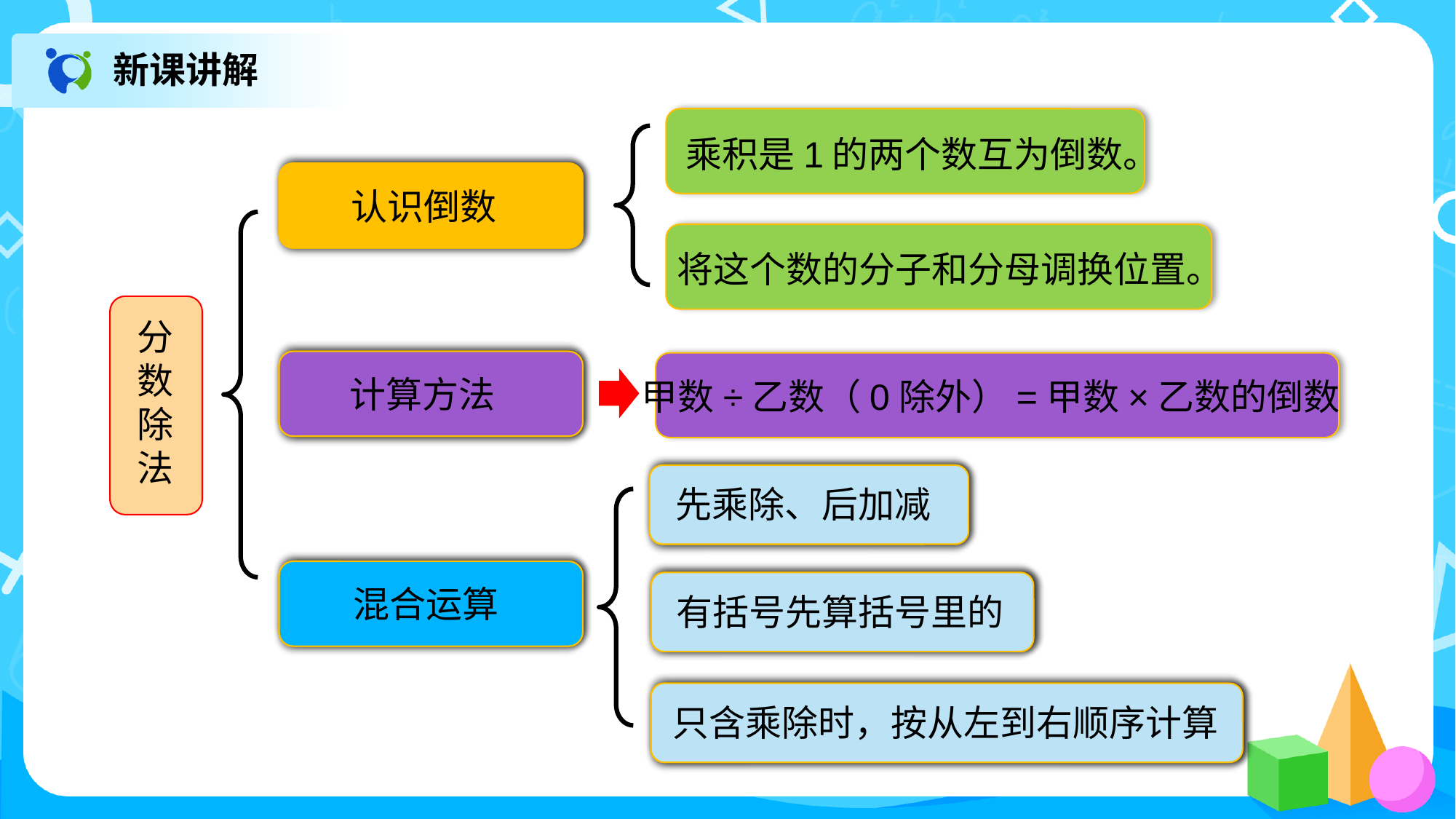

新课讲解

乘积是1的两个数互为倒数。

认识倒数

将这个数的分子和分母调换位置。

分数除法

计算方法

甲数÷乙数（0除外）=甲数×乙数的倒数

先乘除、后加减

混合运算

有括号先算括号里的

只含乘除时，按从左到右顺序计算